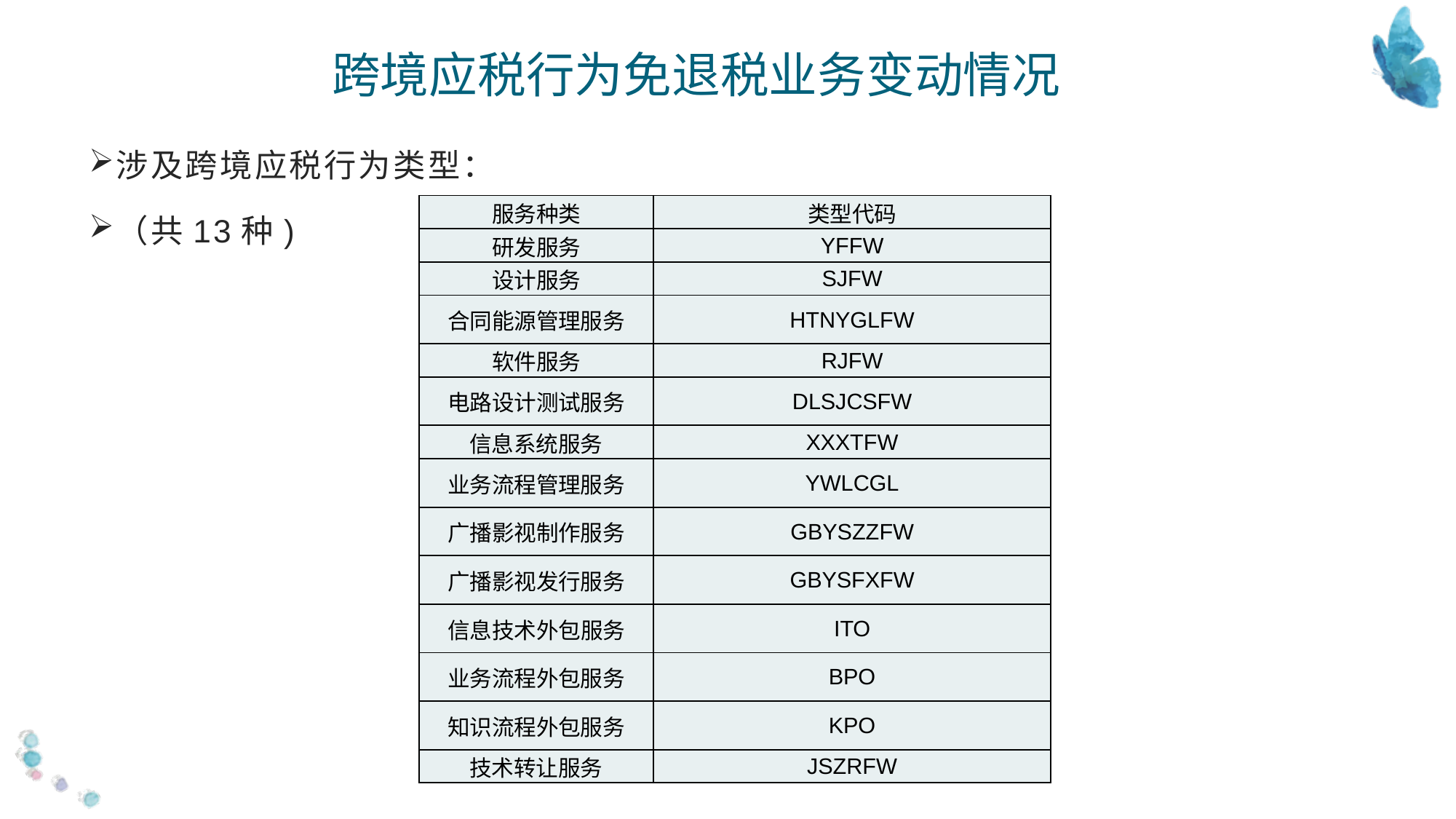

跨境应税行为免退税业务变动情况
涉及跨境应税行为类型：
（共13种)

| 服务种类 | 类型代码 |
| --- | --- |
| 研发服务 | YFFW |
| 设计服务 | SJFW |
| 合同能源管理服务 | HTNYGLFW |
| 软件服务 | RJFW |
| 电路设计测试服务 | DLSJCSFW |
| 信息系统服务 | XXXTFW |
| 业务流程管理服务 | YWLCGL |
| 广播影视制作服务 | GBYSZZFW |
| 广播影视发行服务 | GBYSFXFW |
| 信息技术外包服务 | ITO |
| 业务流程外包服务 | BPO |
| 知识流程外包服务 | KPO |
| 技术转让服务 | JSZRFW |